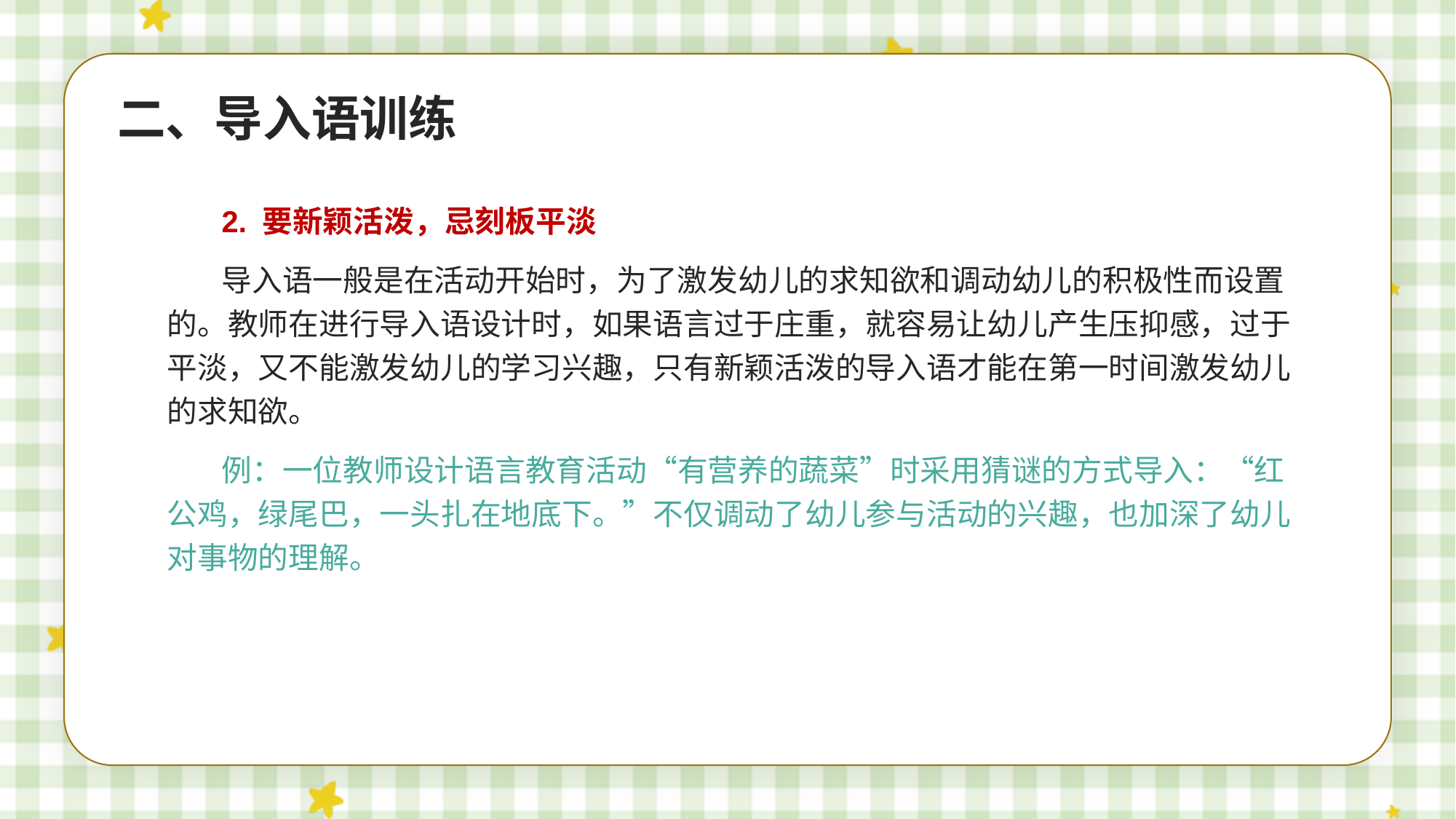

二、导入语训练
2. 要新颖活泼，忌刻板平淡
导入语一般是在活动开始时，为了激发幼儿的求知欲和调动幼儿的积极性而设置的。教师在进行导入语设计时，如果语言过于庄重，就容易让幼儿产生压抑感，过于平淡，又不能激发幼儿的学习兴趣，只有新颖活泼的导入语才能在第一时间激发幼儿的求知欲。
例：一位教师设计语言教育活动“有营养的蔬菜”时采用猜谜的方式导入：“红公鸡，绿尾巴，一头扎在地底下。”不仅调动了幼儿参与活动的兴趣，也加深了幼儿对事物的理解。